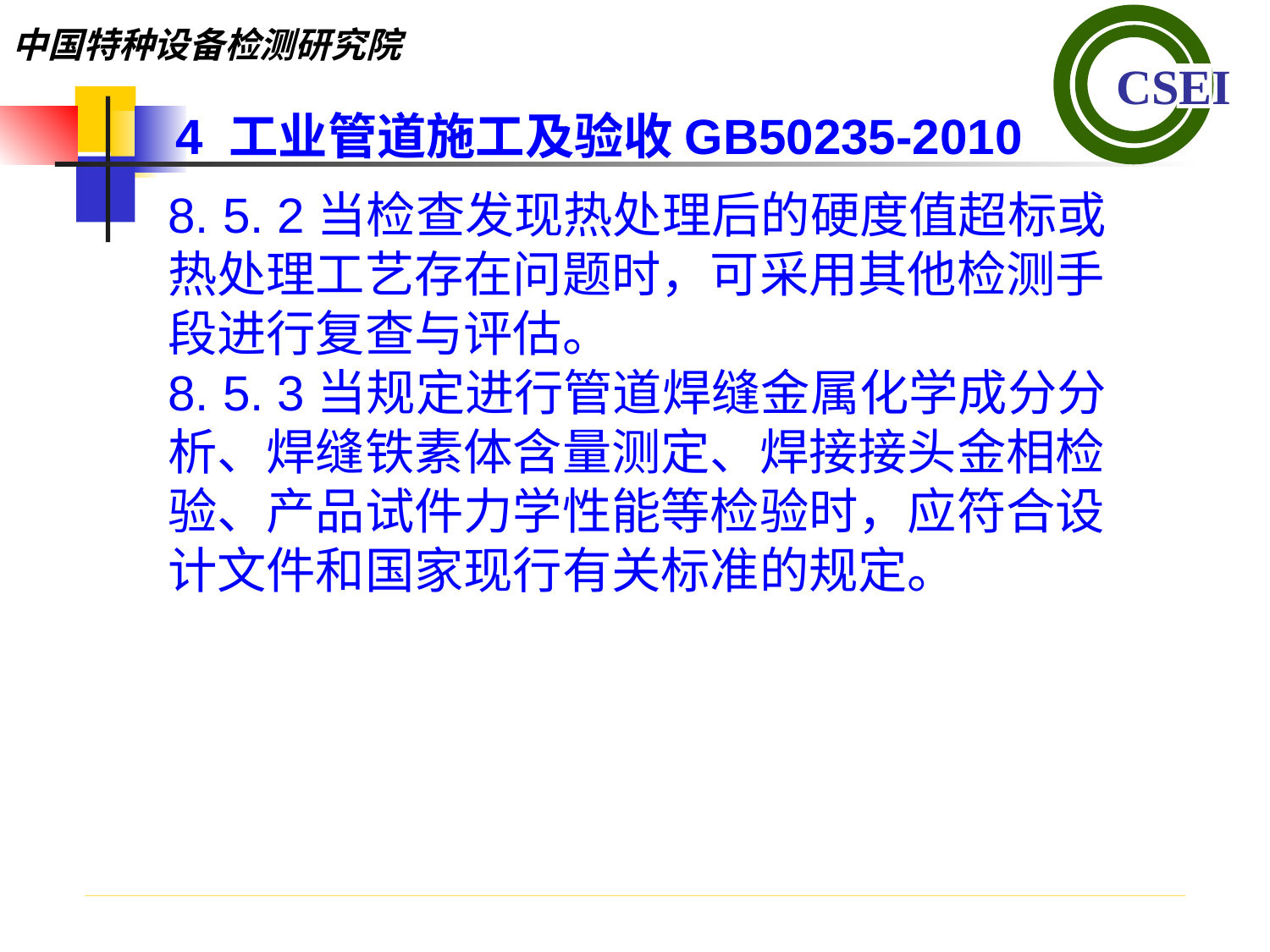

4 工业管道施工及验收GB50235-2010
8. 5. 2当检查发现热处理后的硬度值超标或热处理工艺存在问题时，可采用其他检测手段进行复查与评估。
8. 5. 3当规定进行管道焊缝金属化学成分分析、焊缝铁素体含量测定、焊接接头金相检验、产品试件力学性能等检验时，应符合设
计文件和国家现行有关标准的规定。